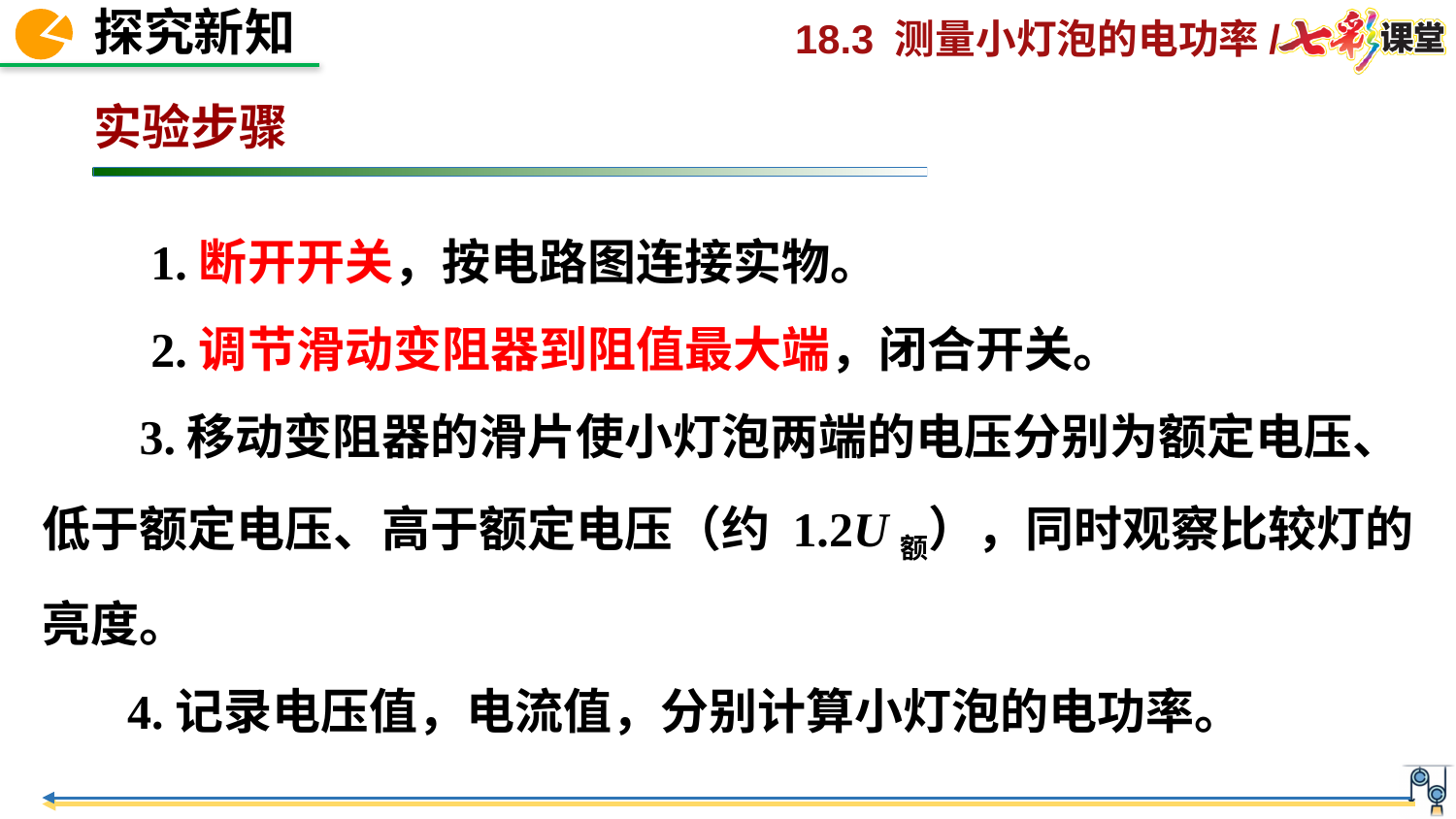

实验步骤
　　1.断开开关，按电路图连接实物。
　　2.调节滑动变阻器到阻值最大端，闭合开关。
        3.移动变阻器的滑片使小灯泡两端的电压分别为额定电压、低于额定电压、高于额定电压（约 1.2U额），同时观察比较灯的亮度。
       4.记录电压值，电流值，分别计算小灯泡的电功率。